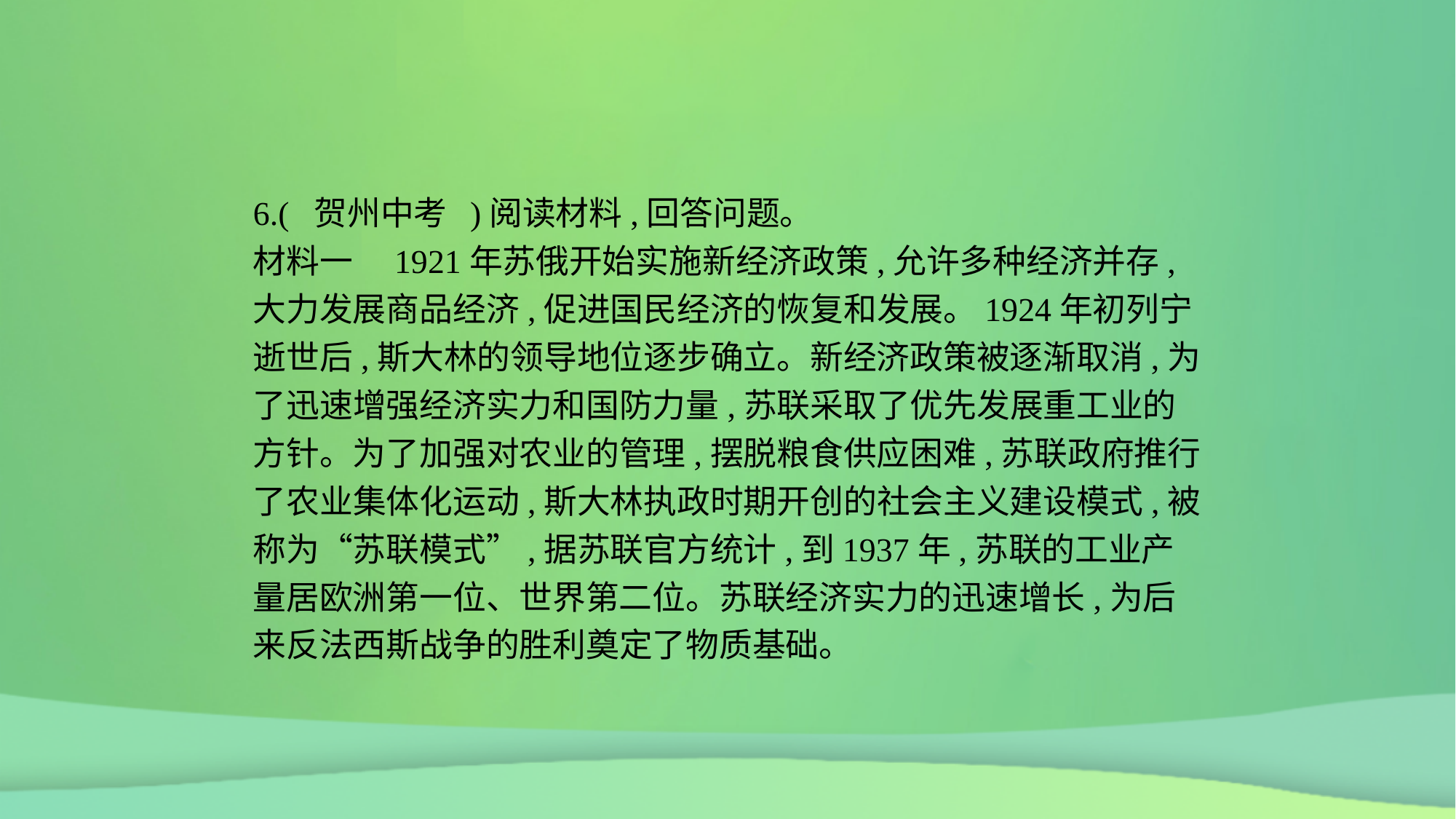

6.(  贺州中考  )阅读材料,回答问题。
材料一　1921年苏俄开始实施新经济政策,允许多种经济并存,大力发展商品经济,促进国民经济的恢复和发展。1924年初列宁逝世后,斯大林的领导地位逐步确立。新经济政策被逐渐取消,为了迅速增强经济实力和国防力量,苏联采取了优先发展重工业的方针。为了加强对农业的管理,摆脱粮食供应困难,苏联政府推行了农业集体化运动,斯大林执政时期开创的社会主义建设模式,被称为“苏联模式”,据苏联官方统计,到1937年,苏联的工业产量居欧洲第一位、世界第二位。苏联经济实力的迅速增长,为后来反法西斯战争的胜利奠定了物质基础。